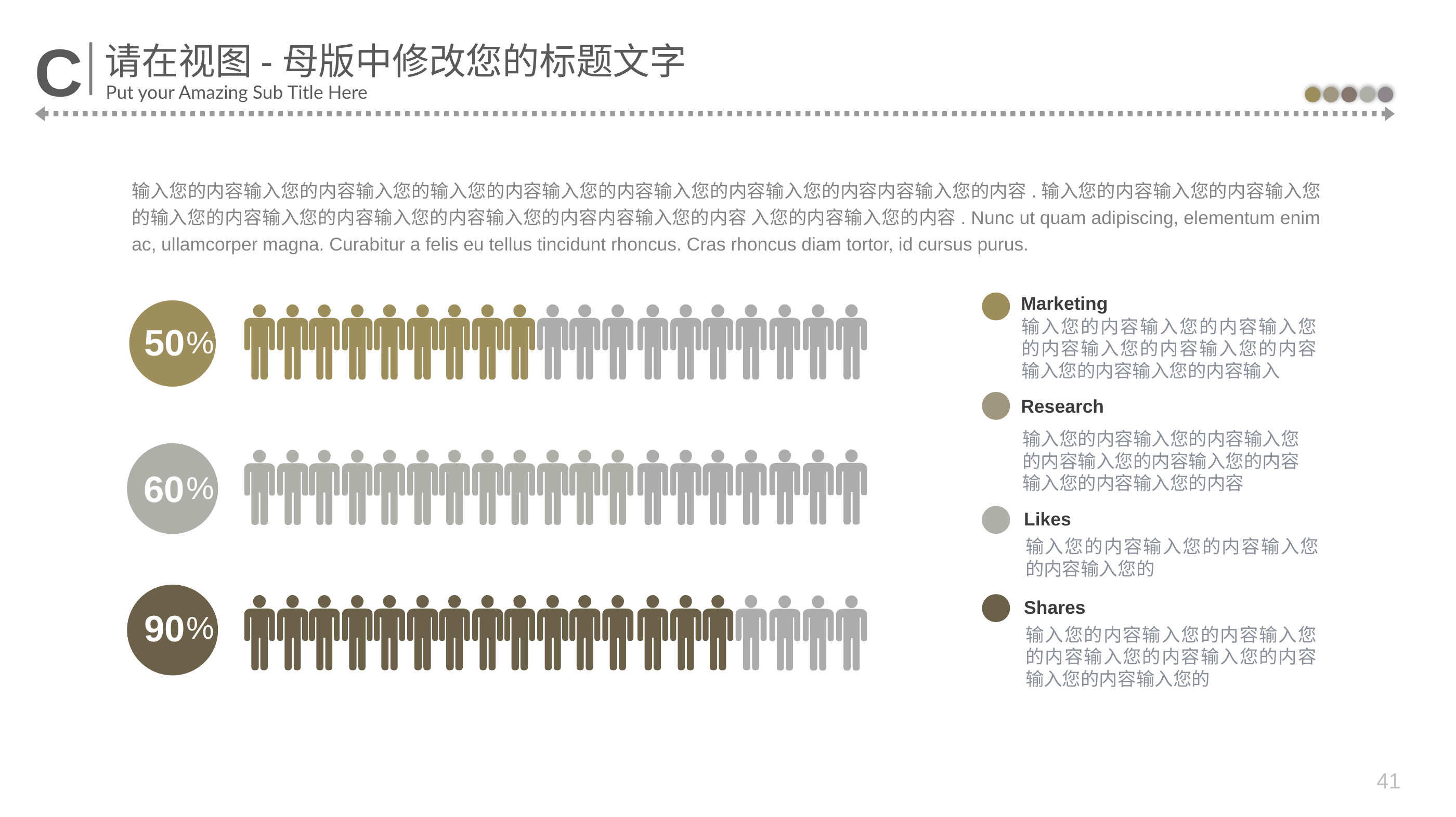

输入您的内容输入您的内容输入您的输入您的内容输入您的内容输入您的内容输入您的内容内容输入您的内容.输入您的内容输入您的内容输入您的输入您的内容输入您的内容输入您的内容输入您的内容内容输入您的内容 入您的内容输入您的内容. Nunc ut quam adipiscing, elementum enim ac, ullamcorper magna. Curabitur a felis eu tellus tincidunt rhoncus. Cras rhoncus diam tortor, id cursus purus.
Marketing

输入您的内容输入您的内容输入您的内容输入您的内容输入您的内容输入您的内容输入您的内容输入

50
%

Research
输入您的内容输入您的内容输入您的内容输入您的内容输入您的内容输入您的内容输入您的内容

60
%

Likes
输入您的内容输入您的内容输入您的内容输入您的

90
%

Shares
输入您的内容输入您的内容输入您的内容输入您的内容输入您的内容输入您的内容输入您的

41